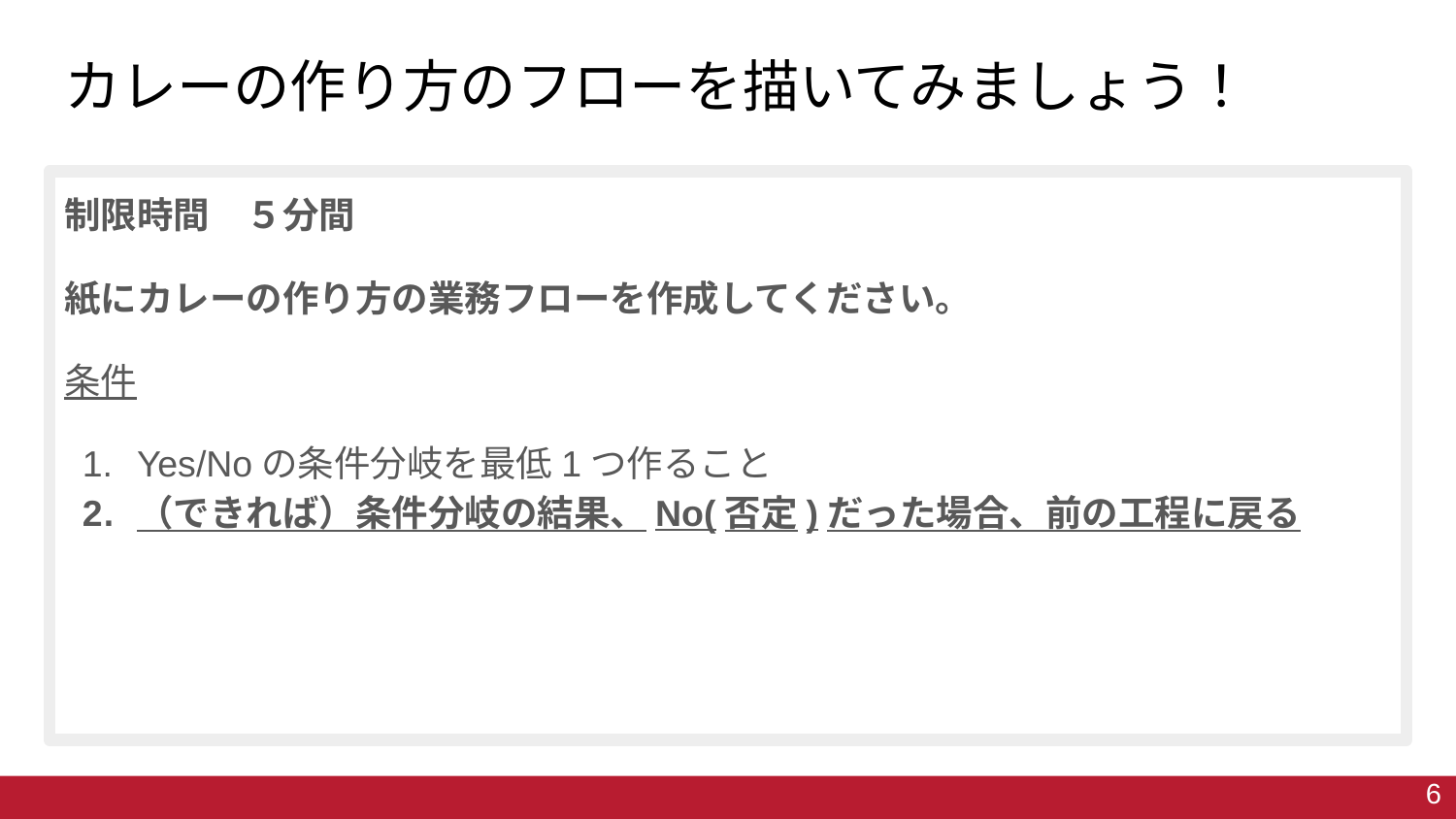

# カレーの作り方のフローを描いてみましょう！
制限時間　５分間
紙にカレーの作り方の業務フローを作成してください。
条件
Yes/Noの条件分岐を最低1つ作ること
（できれば）条件分岐の結果、No(否定)だった場合、前の工程に戻る
6